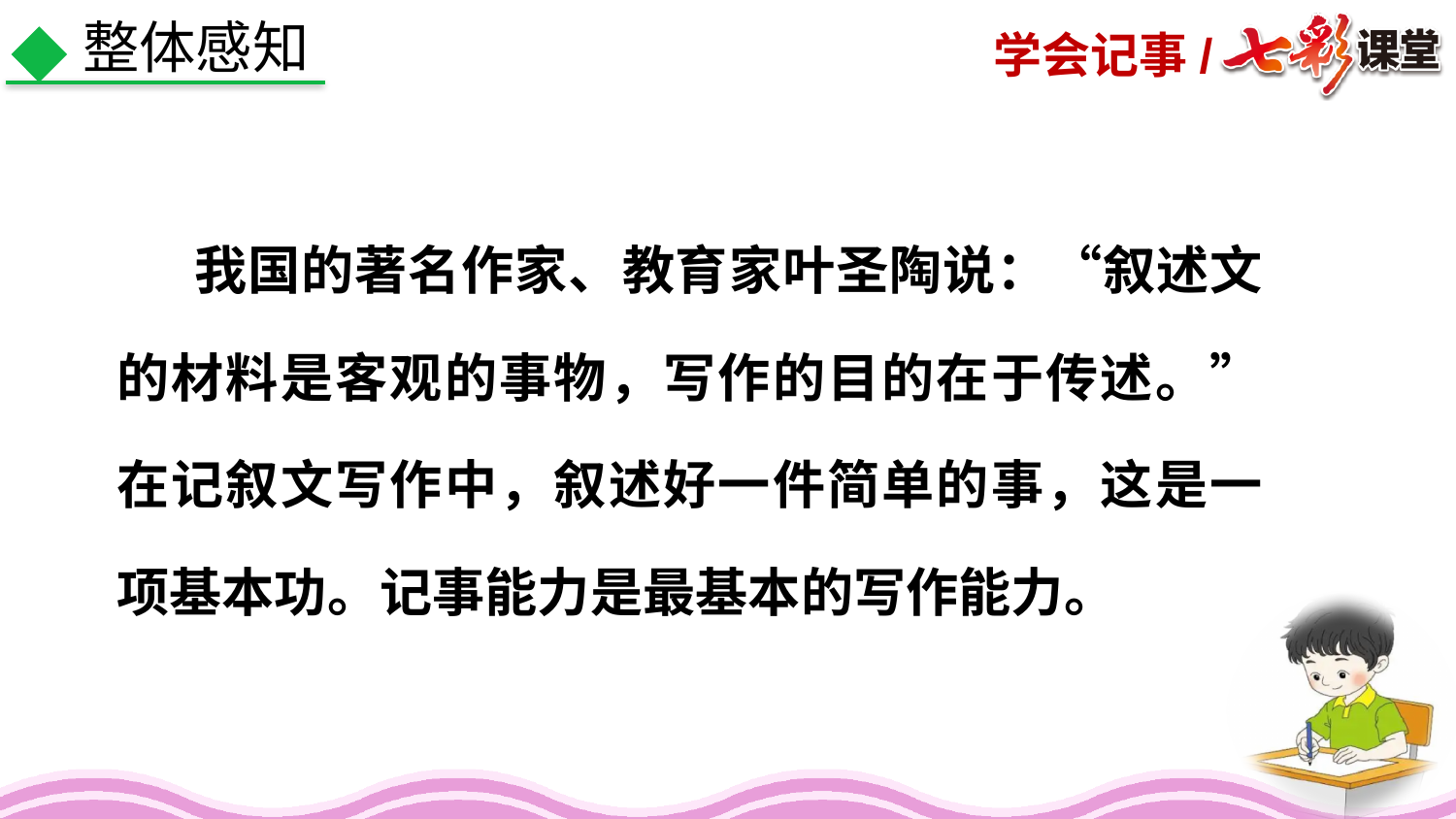

整体感知

     我国的著名作家、教育家叶圣陶说：“叙述文的材料是客观的事物，写作的目的在于传述。”在记叙文写作中，叙述好一件简单的事，这是一项基本功。记事能力是最基本的写作能力。